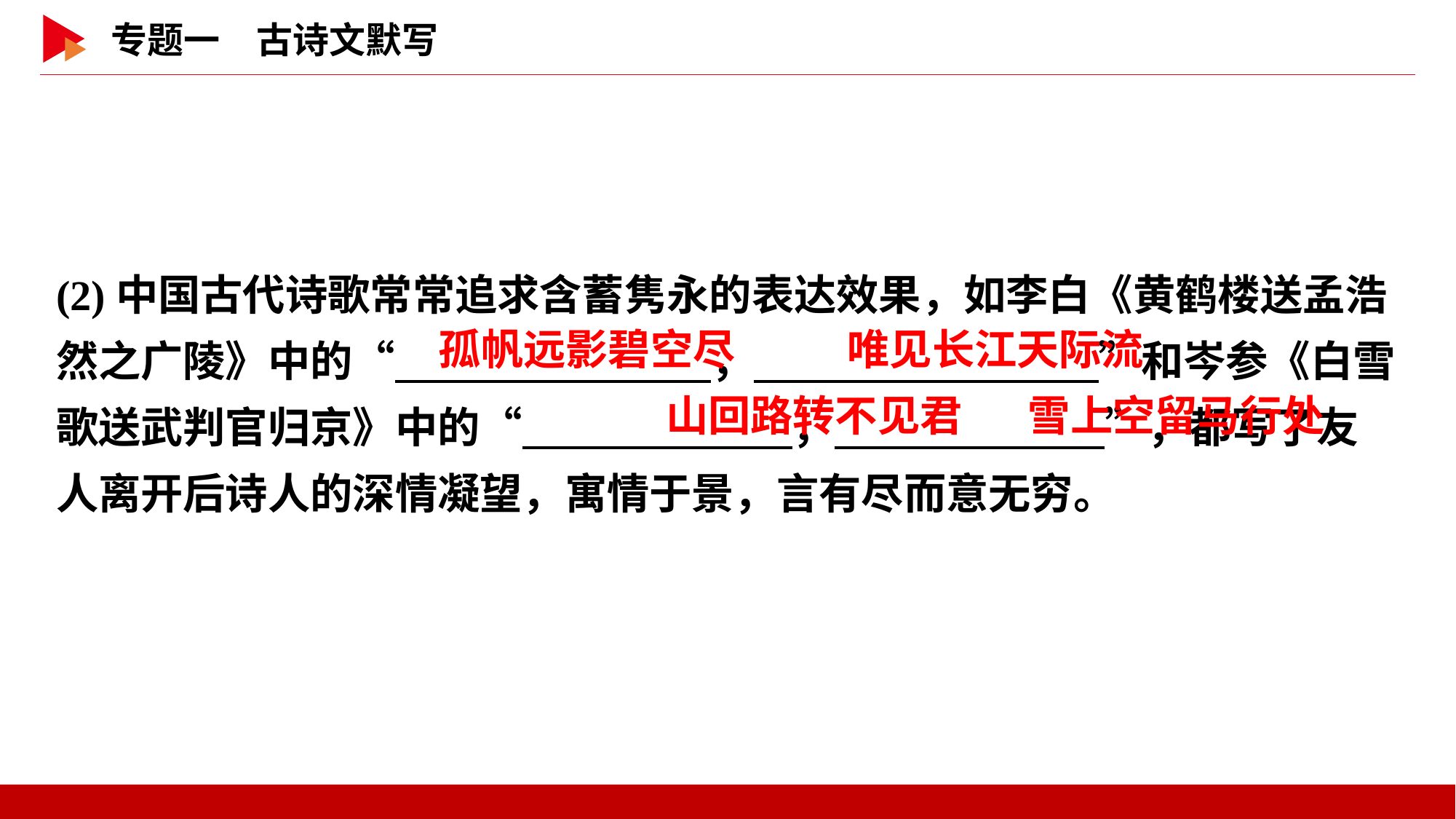

(2)中国古代诗歌常常追求含蓄隽永的表达效果，如李白《黄鹤楼送孟浩然之广陵》中的“　                        　，　                           　”和岑参《白雪歌送武判官归京》中的“                            ，                            ”，都写了友人离开后诗人的深情凝望，寓情于景，言有尽而意无穷。
孤帆远影碧空尽
唯见长江天际流
山回路转不见君
雪上空留马行处